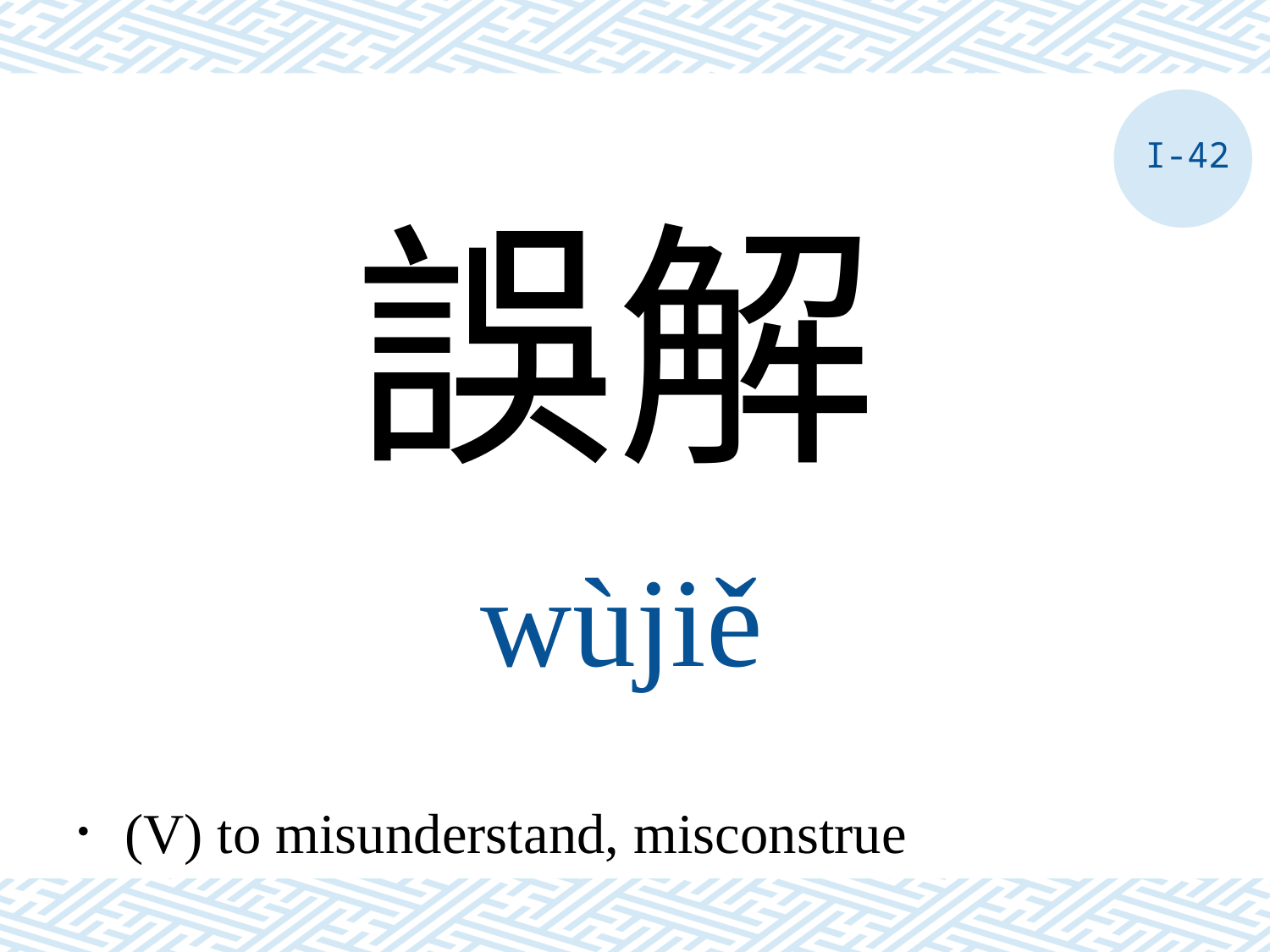

I-42

誤解
wùjiě
．(V) to misunderstand, misconstrue